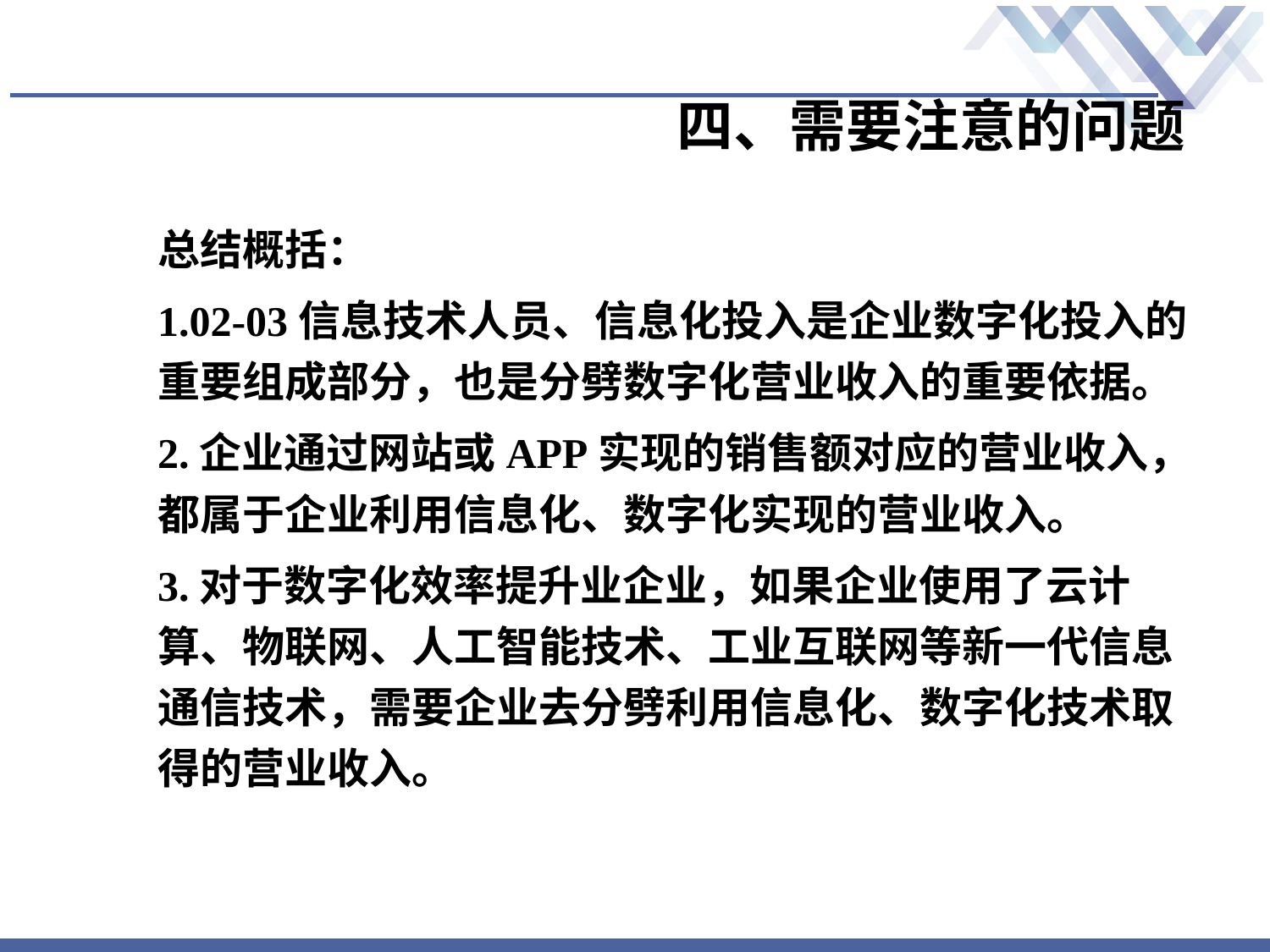

# 四、需要注意的问题
总结概括：
1.02-03信息技术人员、信息化投入是企业数字化投入的重要组成部分，也是分劈数字化营业收入的重要依据。
2.企业通过网站或APP实现的销售额对应的营业收入，都属于企业利用信息化、数字化实现的营业收入。
3.对于数字化效率提升业企业，如果企业使用了云计算、物联网、人工智能技术、工业互联网等新一代信息通信技术，需要企业去分劈利用信息化、数字化技术取得的营业收入。